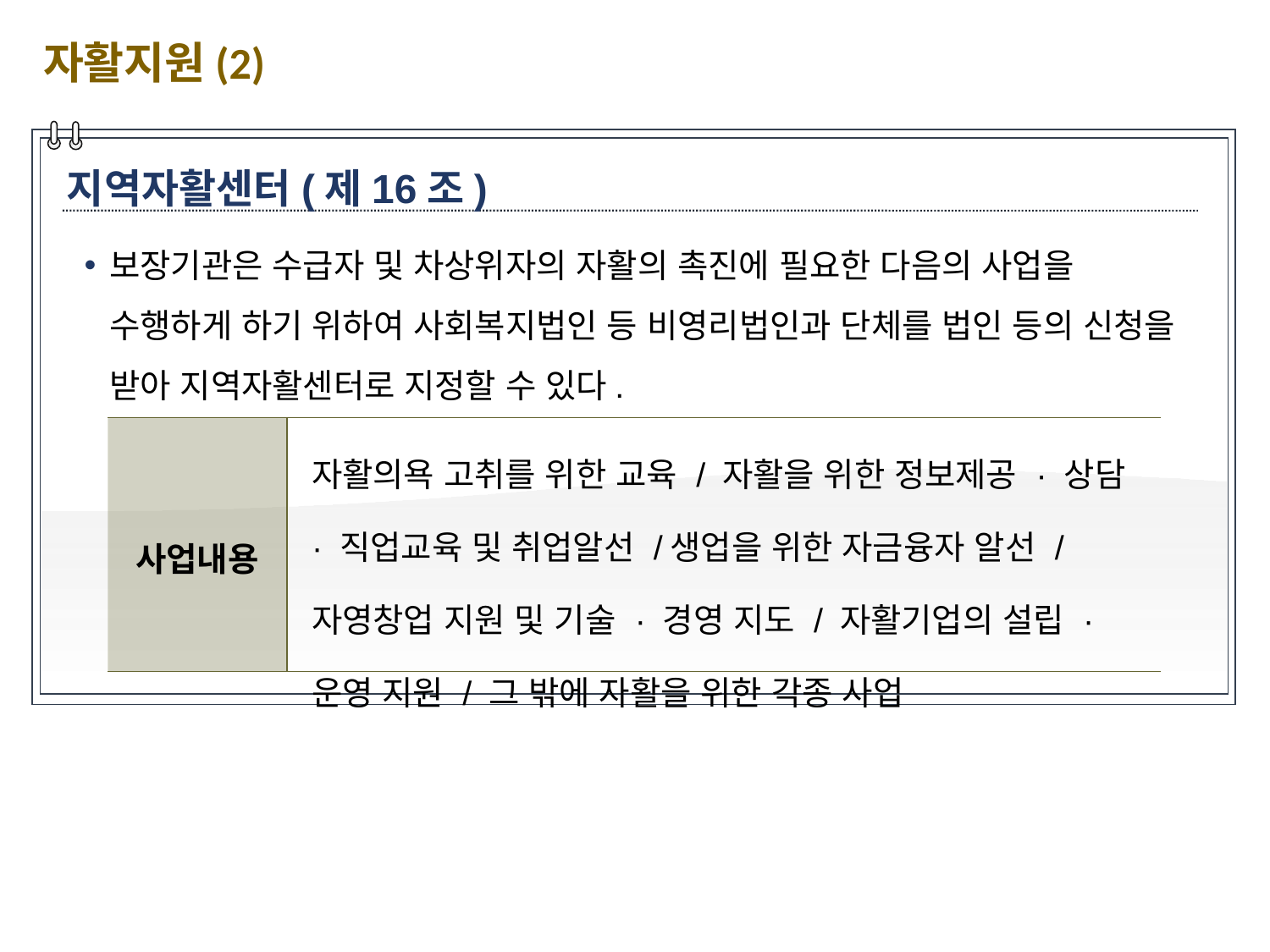

자활지원(2)

지역자활센터(제16조)

보장기관은 수급자 및 차상위자의 자활의 촉진에 필요한 다음의 사업을 수행하게 하기 위하여 사회복지법인 등 비영리법인과 단체를 법인 등의 신청을 받아 지역자활센터로 지정할 수 있다.
| 사업내용 | 자활의욕 고취를 위한 교육 / 자활을 위한 정보제공 · 상담 · 직업교육 및 취업알선 /생업을 위한 자금융자 알선 / 자영창업 지원 및 기술 · 경영 지도 / 자활기업의 설립 · 운영 지원 / 그 밖에 자활을 위한 각종 사업 |
| --- | --- |